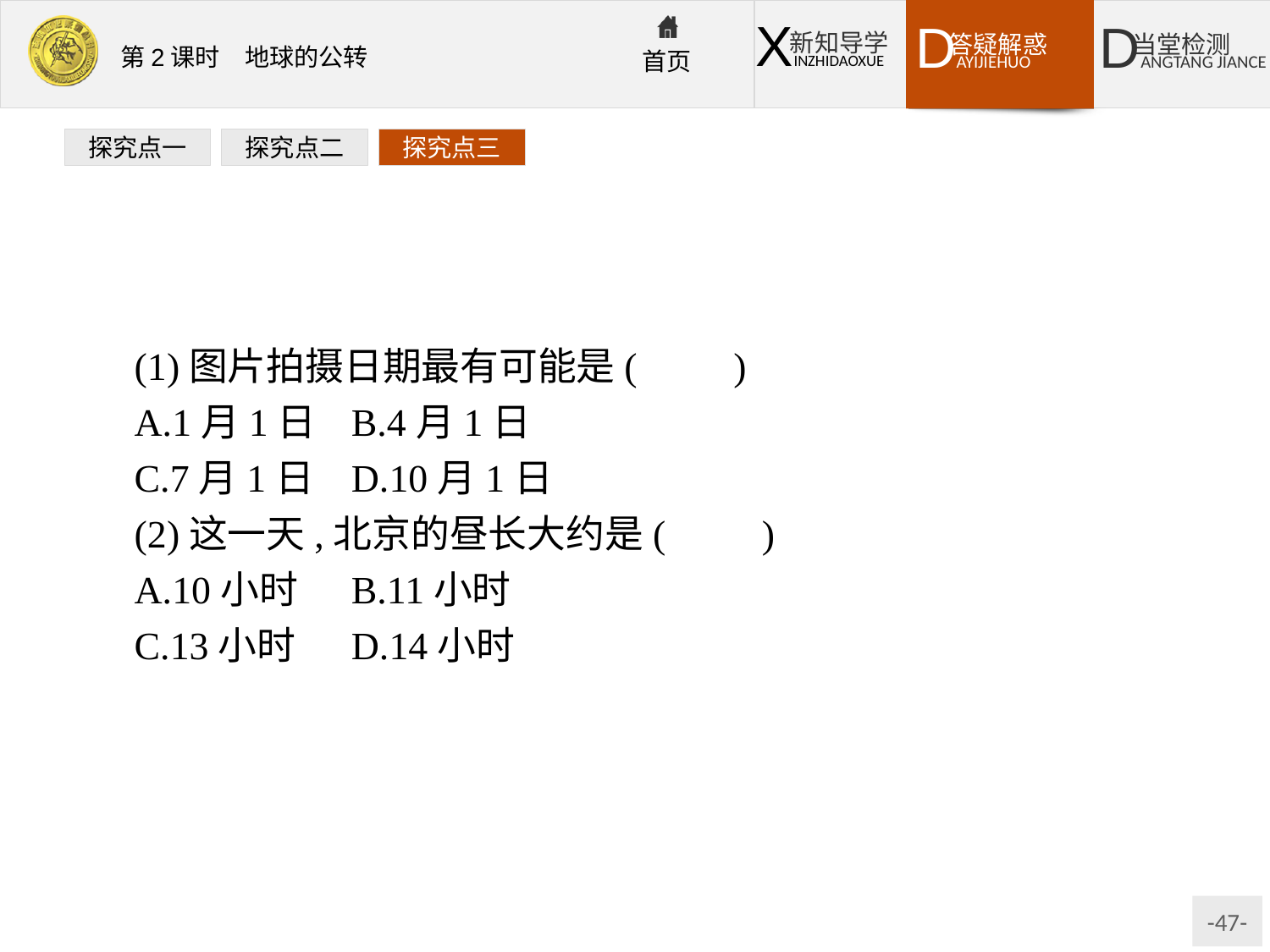

探究点一
探究点二
探究点三
(1)图片拍摄日期最有可能是(　　)
A.1月1日	B.4月1日
C.7月1日	D.10月1日
(2)这一天,北京的昼长大约是(　　)
A.10小时	B.11小时
C.13小时	D.14小时